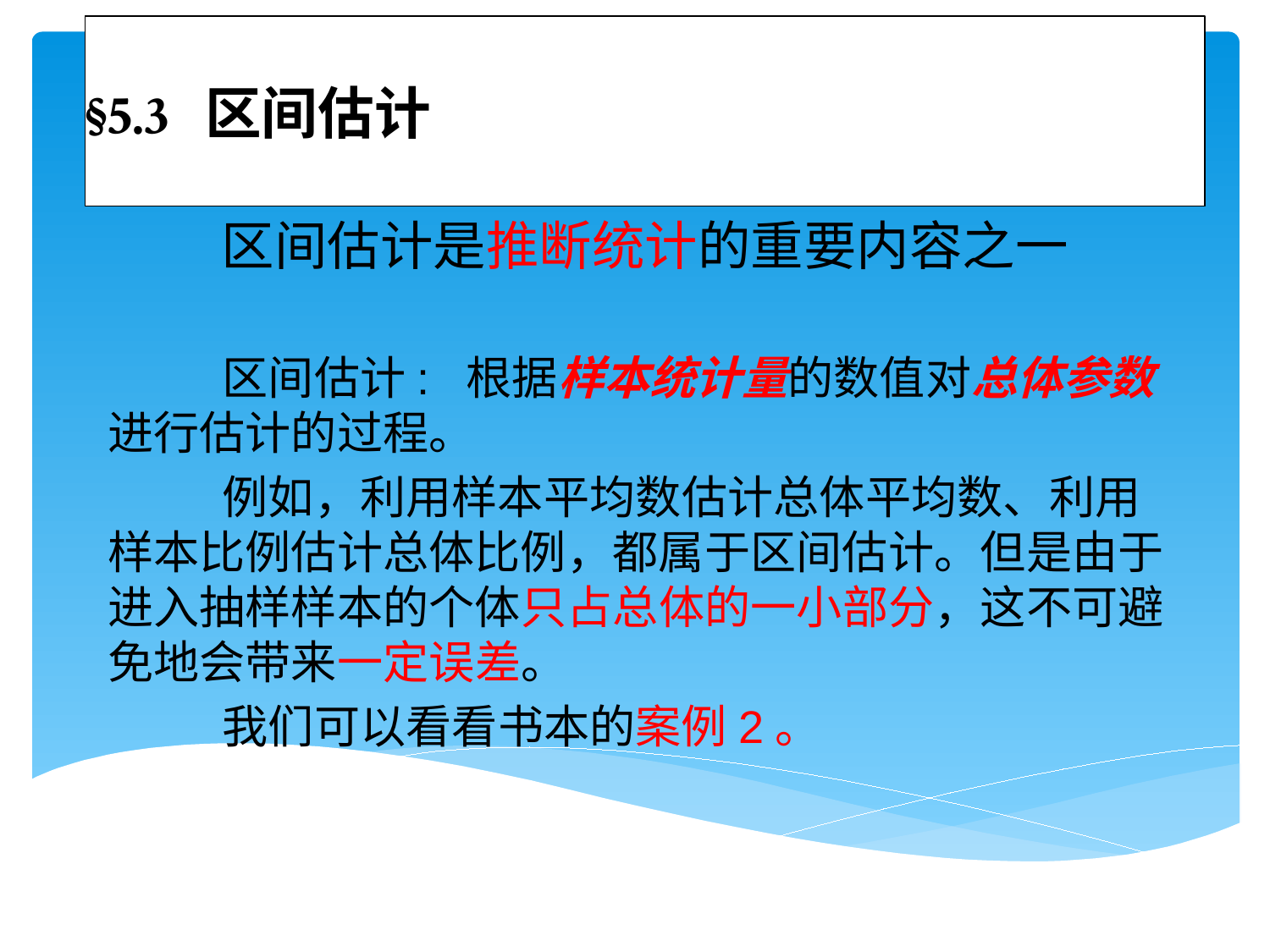

# §5.3  区间估计
区间估计是推断统计的重要内容之一

          区间估计:  根据样本统计量的数值对总体参数进行估计的过程。
          例如，利用样本平均数估计总体平均数、利用样本比例估计总体比例，都属于区间估计。但是由于进入抽样样本的个体只占总体的一小部分，这不可避免地会带来一定误差。
          我们可以看看书本的案例2。